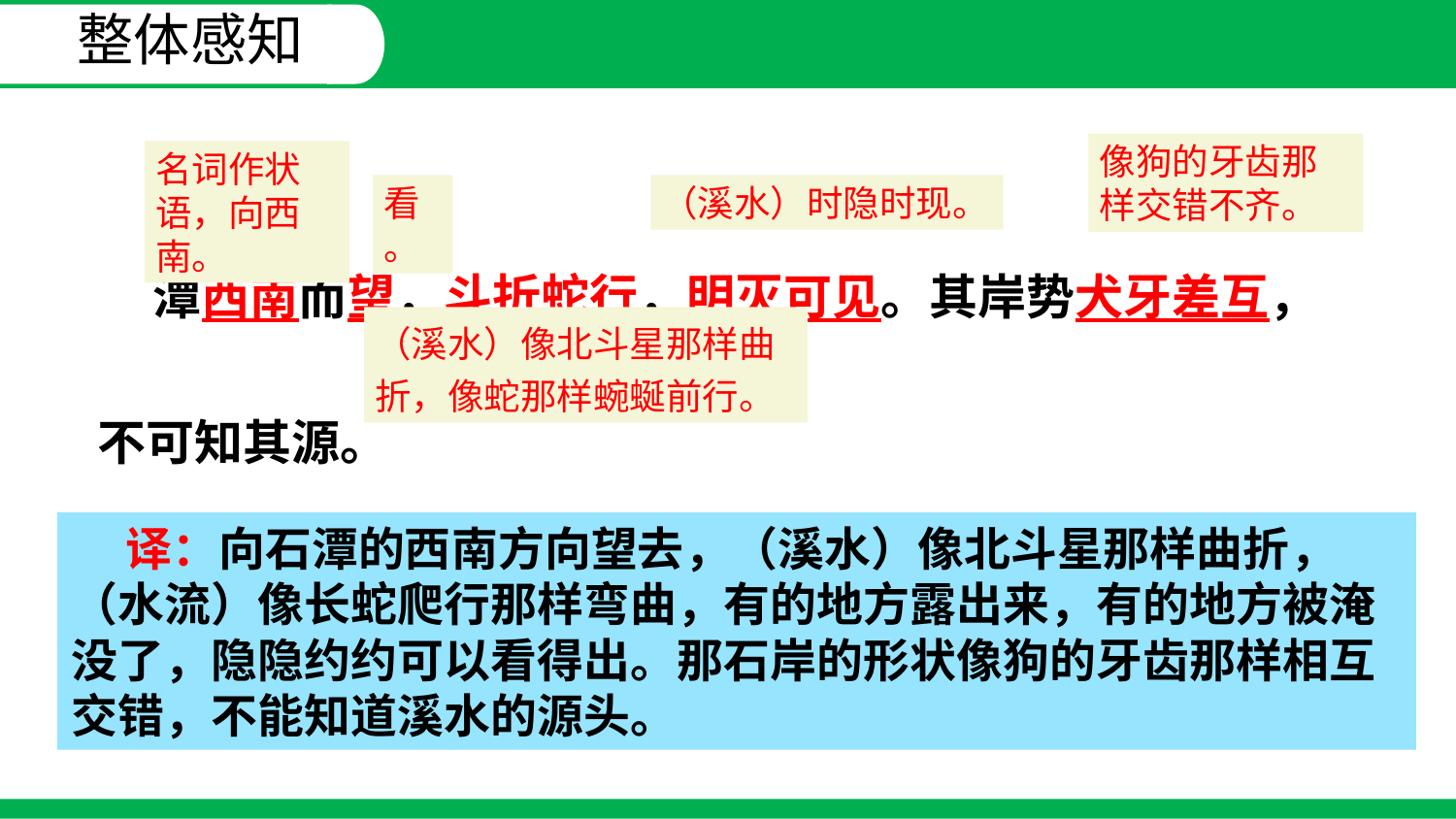

整体感知
像狗的牙齿那样交错不齐。
名词作状语，向西南。
    潭西南而望，斗折蛇行，明灭可见。其岸势犬牙差互，不可知其源。
看。
（溪水）时隐时现。
（溪水）像北斗星那样曲折，像蛇那样蜿蜒前行。
    译：向石潭的西南方向望去，（溪水）像北斗星那样曲折，
（水流）像长蛇爬行那样弯曲，有的地方露出来，有的地方被淹没了，隐隐约约可以看得出。那石岸的形状像狗的牙齿那样相互交错，不能知道溪水的源头。